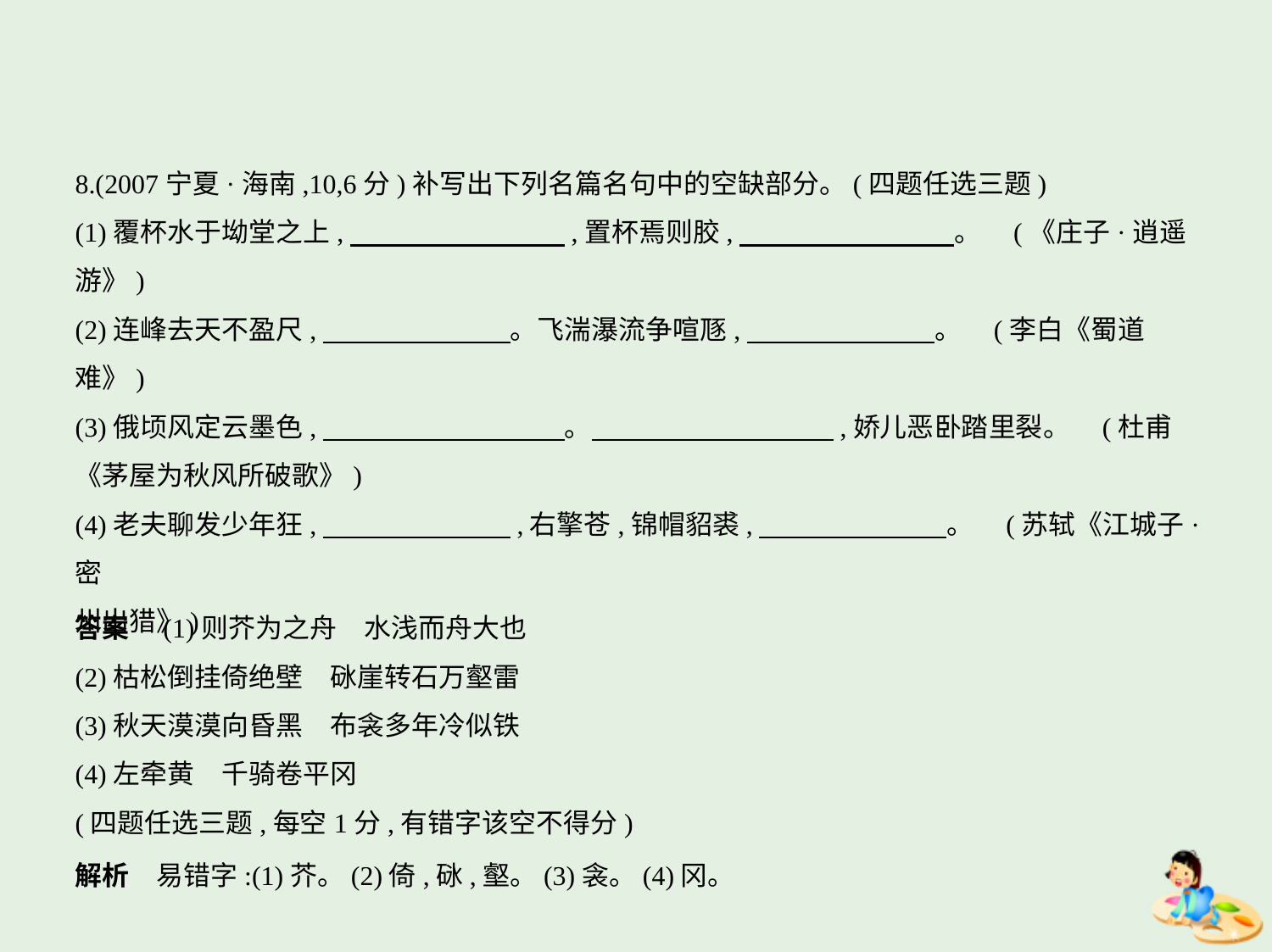

8.(2007宁夏·海南,10,6分)补写出下列名篇名句中的空缺部分。(四题任选三题)
(1)覆杯水于坳堂之上,　　　　　　　    ,置杯焉则胶,　　　　　　　    。 (《庄子·逍遥
游》)
(2)连峰去天不盈尺,　　　　　　    。飞湍瀑流争喧豗,　　　　　　    。 (李白《蜀道
难》)
(3)俄顷风定云墨色,　　　　　　　　    。　　　　　　　　    ,娇儿恶卧踏里裂。 (杜甫
《茅屋为秋风所破歌》)
(4)老夫聊发少年狂,　　　　　　    ,右擎苍,锦帽貂裘,　　　　　　    。 (苏轼《江城子·密
州出猎》)
答案　(1)则芥为之舟　水浅而舟大也
(2)枯松倒挂倚绝壁　砯崖转石万壑雷
(3)秋天漠漠向昏黑　布衾多年冷似铁
(4)左牵黄　千骑卷平冈
(四题任选三题,每空1分,有错字该空不得分)
解析　易错字:(1)芥。(2)倚,砯,壑。(3)衾。(4)冈。